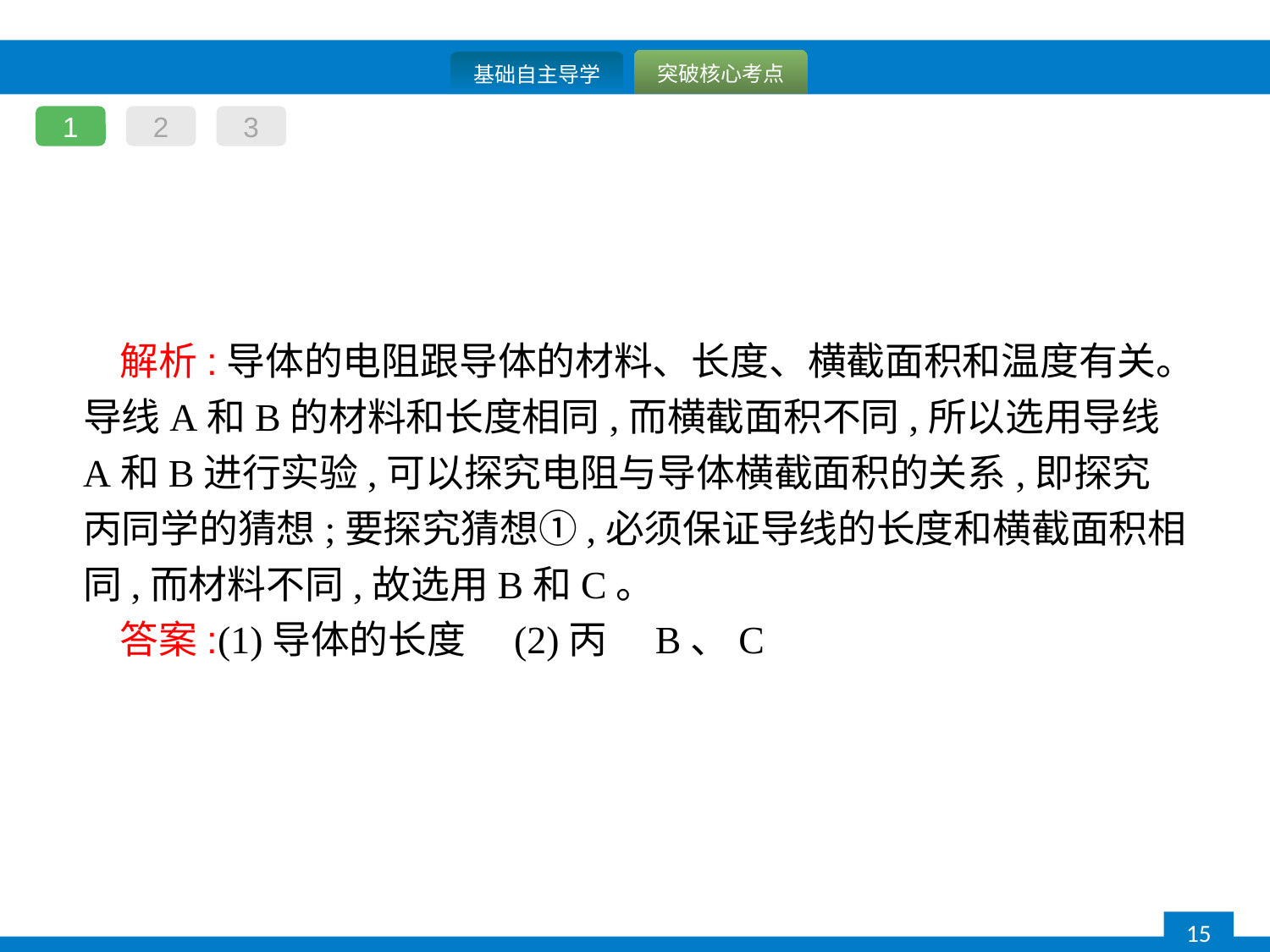

1
2
3
解析:导体的电阻跟导体的材料、长度、横截面积和温度有关。导线A和B的材料和长度相同,而横截面积不同,所以选用导线A和B进行实验,可以探究电阻与导体横截面积的关系,即探究丙同学的猜想;要探究猜想①,必须保证导线的长度和横截面积相同,而材料不同,故选用B和C。
答案:(1)导体的长度　(2)丙　B、C